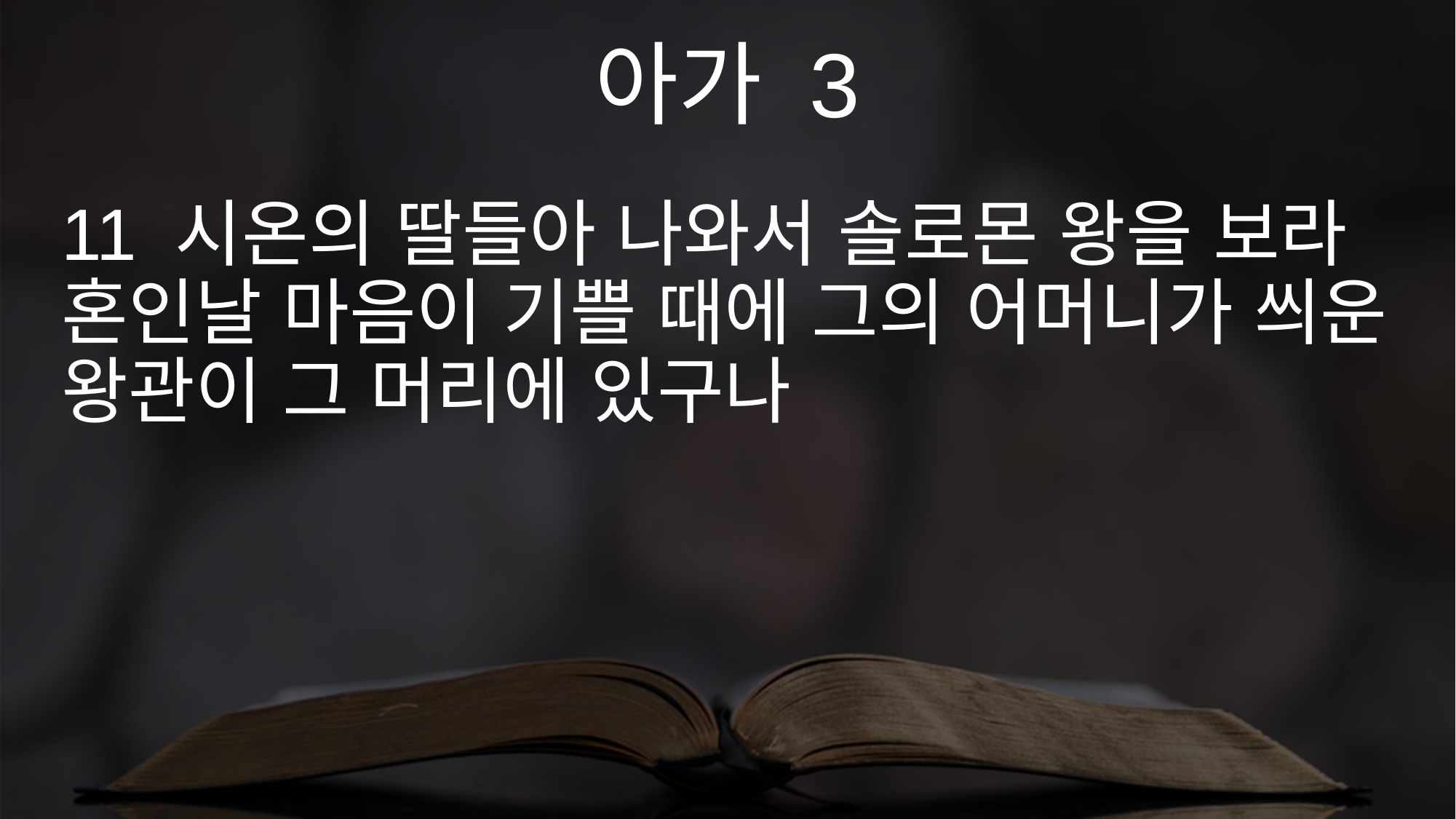

아가 3
11 시온의 딸들아 나와서 솔로몬 왕을 보라 혼인날 마음이 기쁠 때에 그의 어머니가 씌운 왕관이 그 머리에 있구나